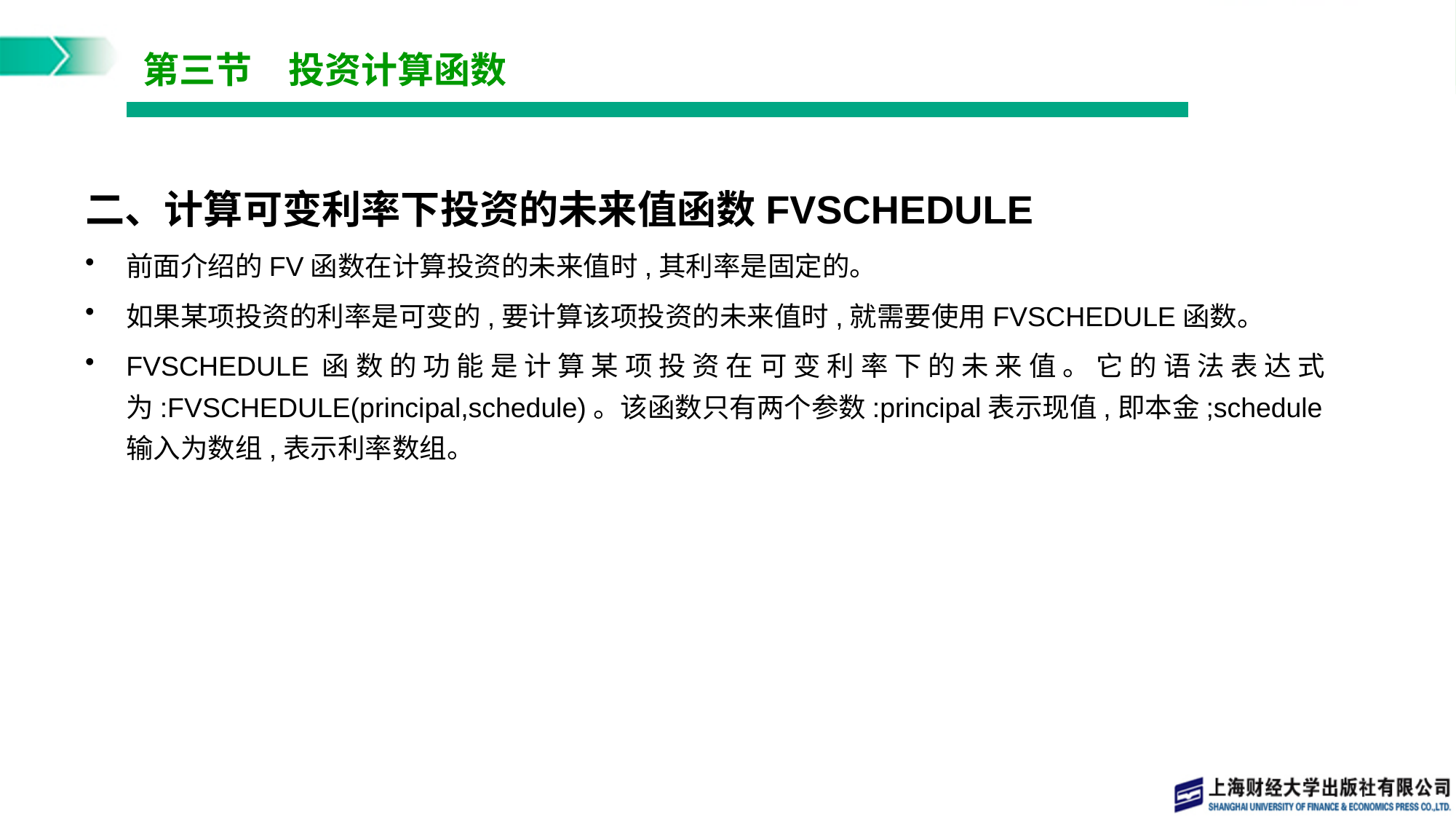

# 第三节　投资计算函数
二、计算可变利率下投资的未来值函数FVSCHEDULE
前面介绍的FV函数在计算投资的未来值时,其利率是固定的。
如果某项投资的利率是可变的,要计算该项投资的未来值时,就需要使用FVSCHEDULE函数。
FVSCHEDULE函数的功能是计算某项投资在可变利率下的未来值。它的语法表达式为:FVSCHEDULE(principal,schedule)。该函数只有两个参数:principal表示现值,即本金;schedule输入为数组,表示利率数组。